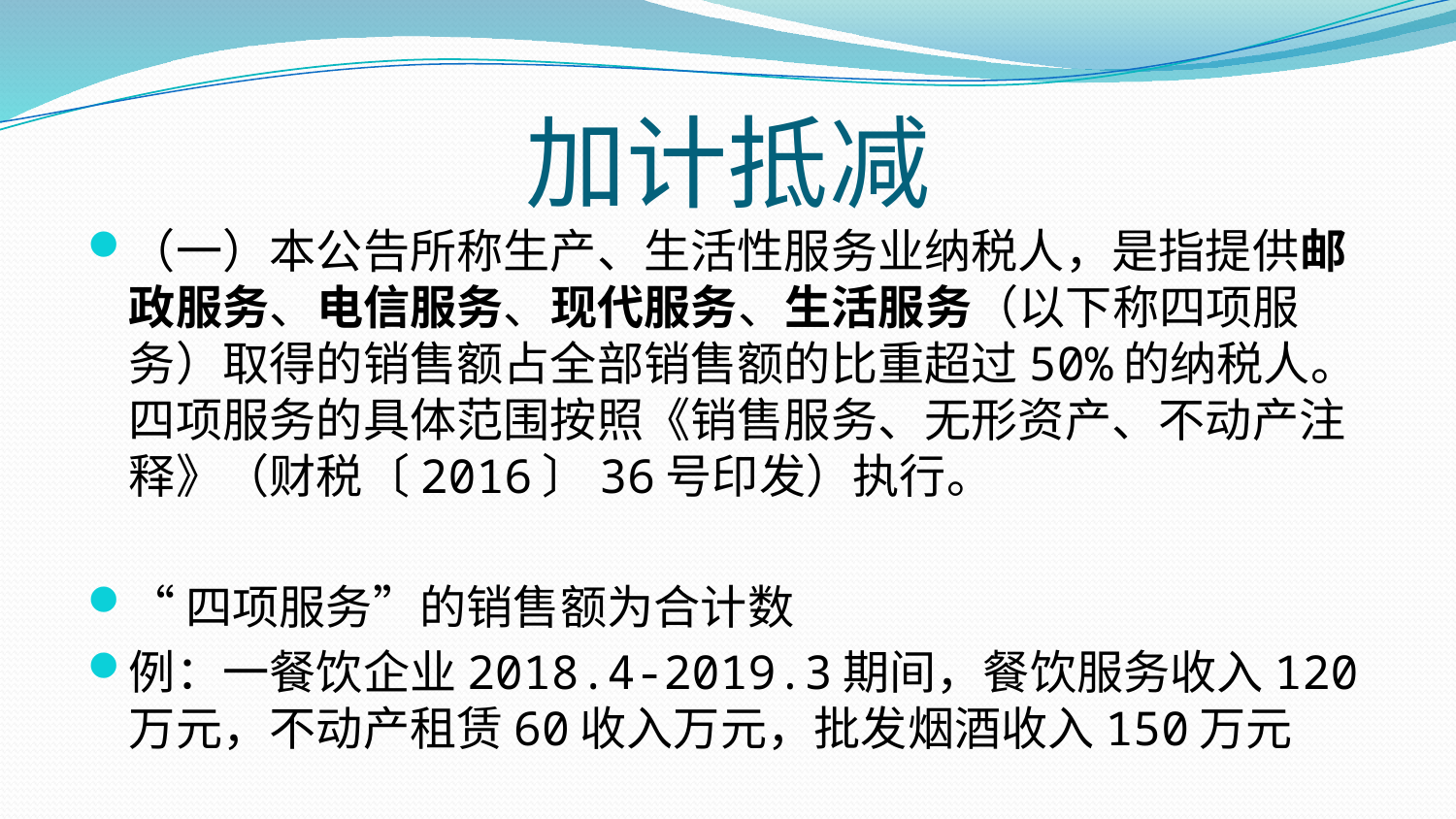

# 加计抵减
（一）本公告所称生产、生活性服务业纳税人，是指提供邮政服务、电信服务、现代服务、生活服务（以下称四项服务）取得的销售额占全部销售额的比重超过50%的纳税人。四项服务的具体范围按照《销售服务、无形资产、不动产注释》（财税〔2016〕36号印发）执行。

“四项服务”的销售额为合计数
例：一餐饮企业2018.4-2019.3期间，餐饮服务收入120万元，不动产租赁60收入万元，批发烟酒收入150万元